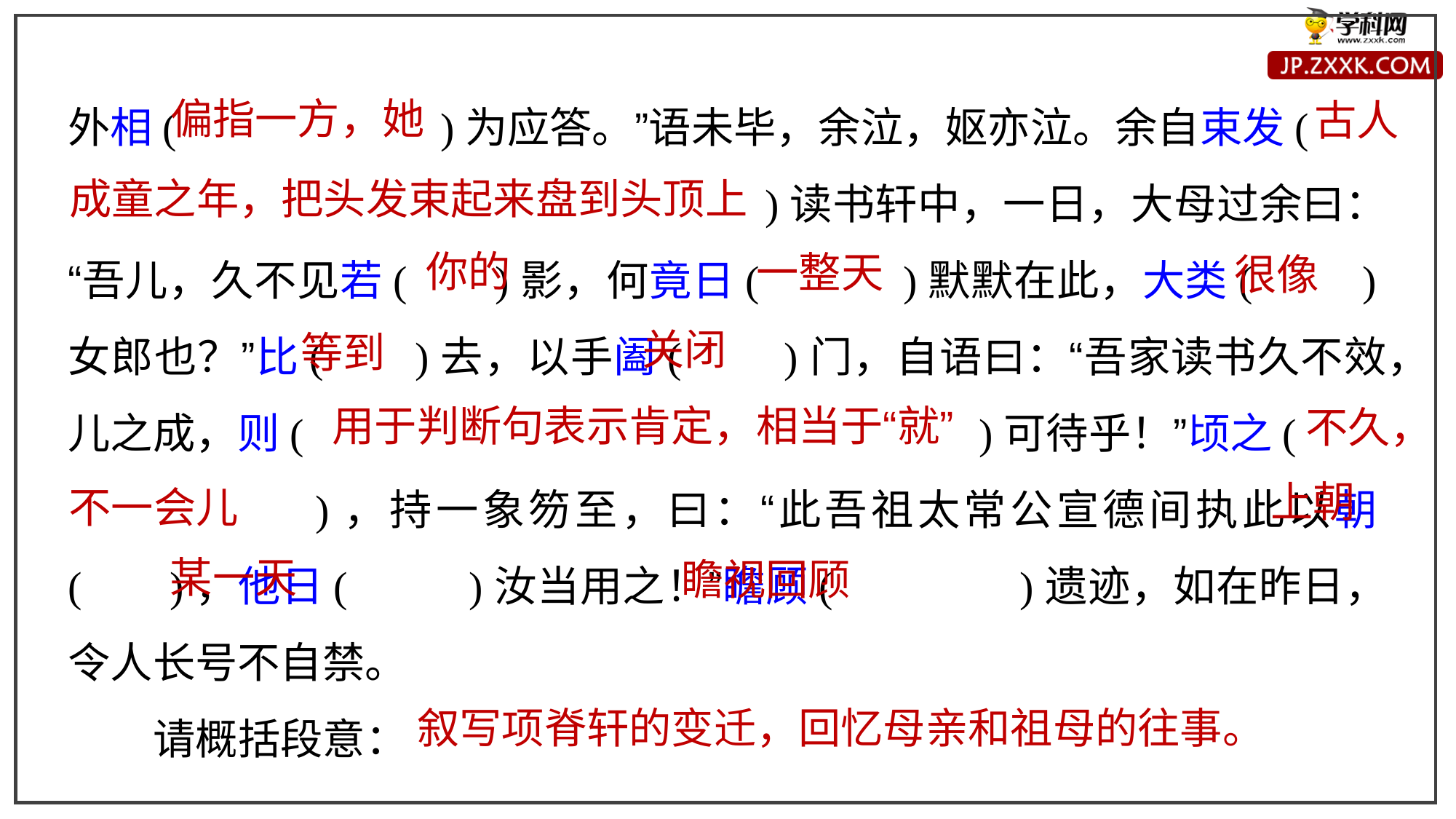

外相(                         )为应答。”语未毕，余泣，妪亦泣。余自束发(
                                                                )读书轩中，一日，大母过余曰：“吾儿，久不见若(        )影，何竟日(             )默默在此，大类(          )女郎也？”比(        )去，以手阖(         )门，自语曰：“吾家读书久不效，儿之成，则(                                                                )可待乎！”顷之(
                 )，持一象笏至，曰：“此吾祖太常公宣德间执此以朝(        )，他日(           )汝当用之！”瞻顾(                 )遗迹，如在昨日，令人长号不自禁。
请概括段意：
偏指一方，她
古人
成童之年，把头发束起来盘到头顶上
你的
一整天
很像
关闭
等到
用于判断句表示肯定，相当于“就”
不久，
上朝
不一会儿
某一天
瞻视回顾
叙写项脊轩的变迁，回忆母亲和祖母的往事。